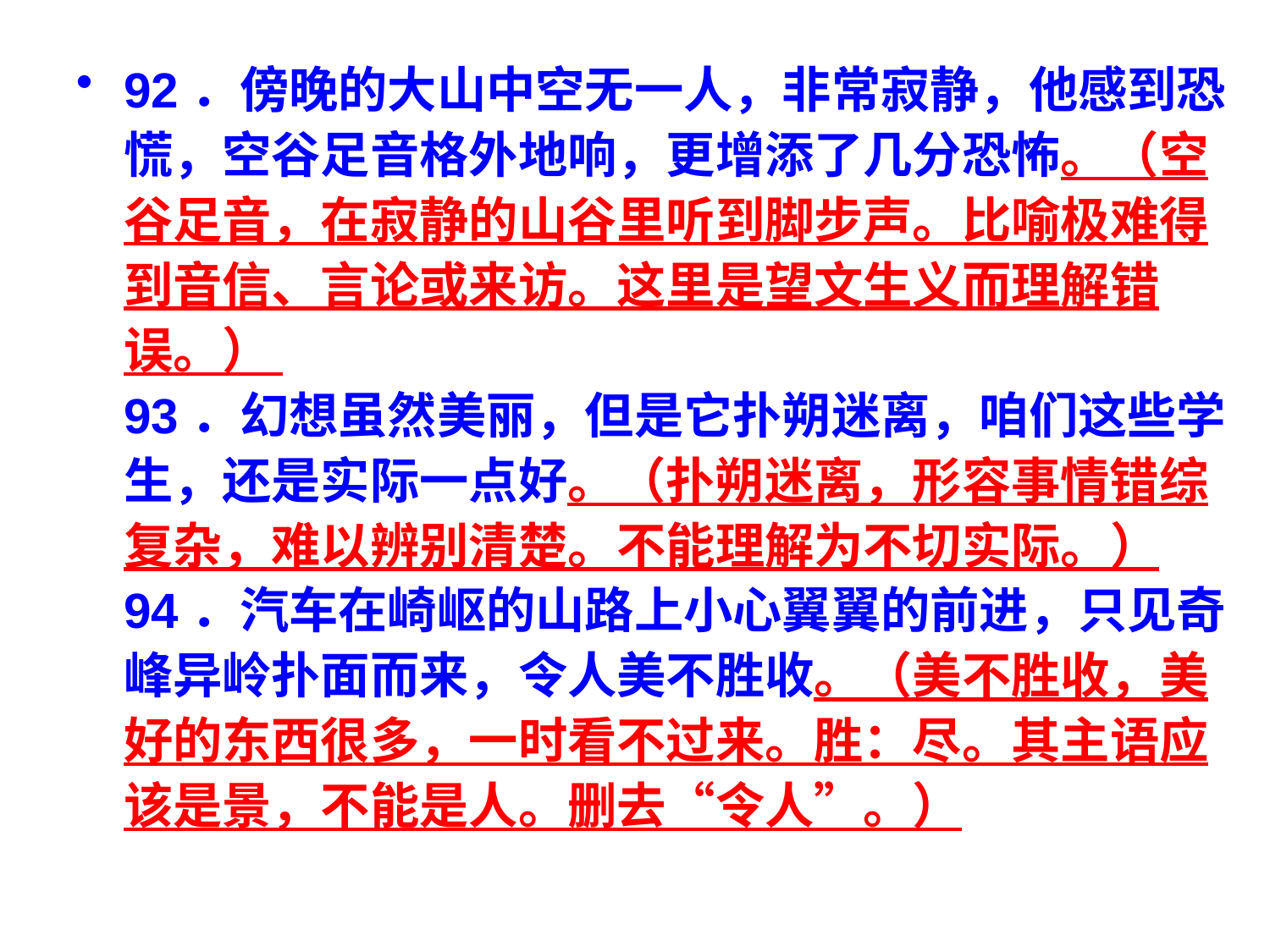

92．傍晚的大山中空无一人，非常寂静，他感到恐慌，空谷足音格外地响，更增添了几分恐怖。（空谷足音，在寂静的山谷里听到脚步声。比喻极难得到音信、言论或来访。这里是望文生义而理解错误。） 
93．幻想虽然美丽，但是它扑朔迷离，咱们这些学生，还是实际一点好。（扑朔迷离，形容事情错综复杂，难以辨别清楚。不能理解为不切实际。）
94．汽车在崎岖的山路上小心翼翼的前进，只见奇峰异岭扑面而来，令人美不胜收。（美不胜收，美好的东西很多，一时看不过来。胜：尽。其主语应该是景，不能是人。删去“令人”。）